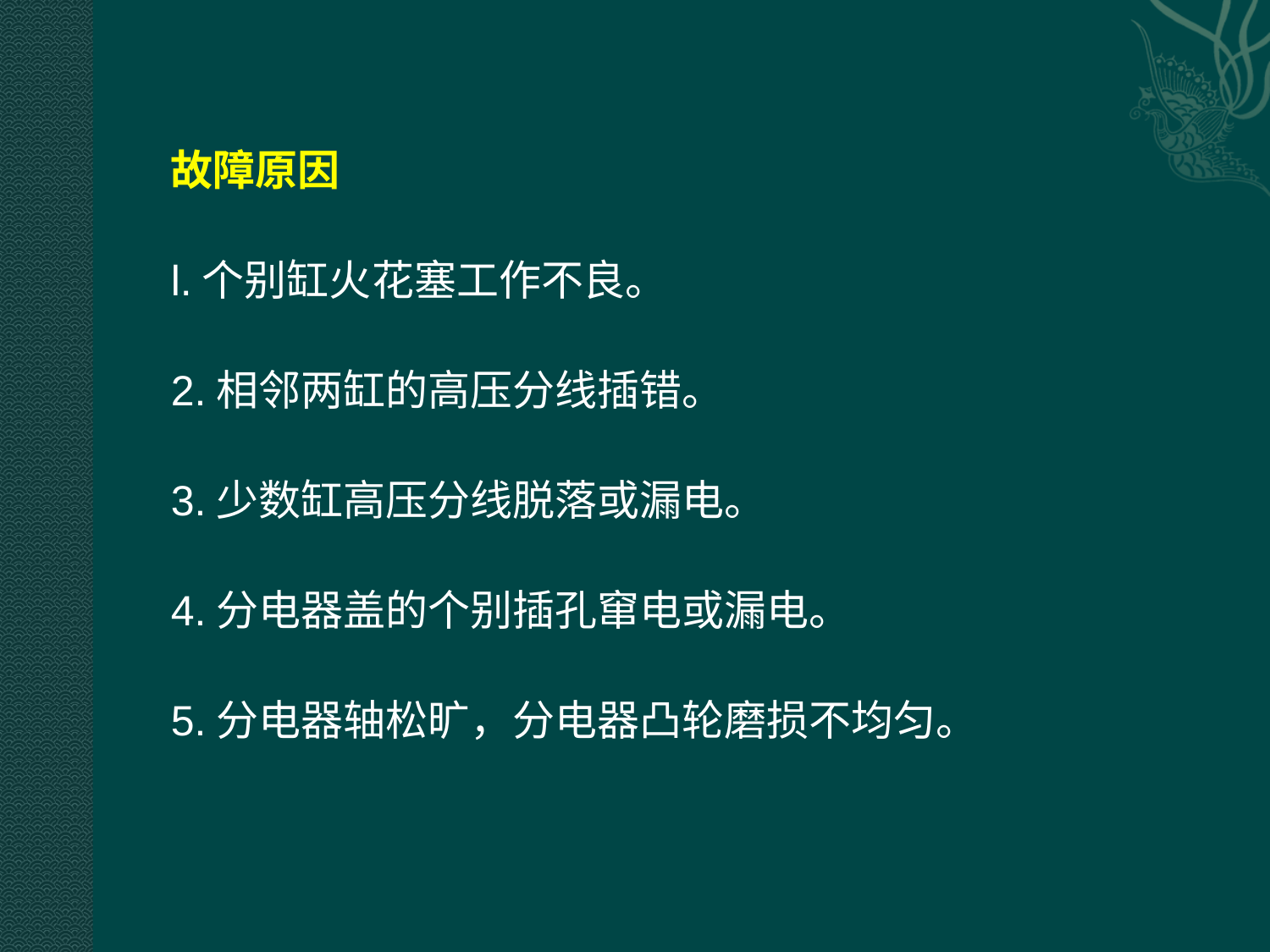

故障原因
l.个别缸火花塞工作不良。
2.相邻两缸的高压分线插错。
3.少数缸高压分线脱落或漏电。
4.分电器盖的个别插孔窜电或漏电。
5.分电器轴松旷，分电器凸轮磨损不均匀。